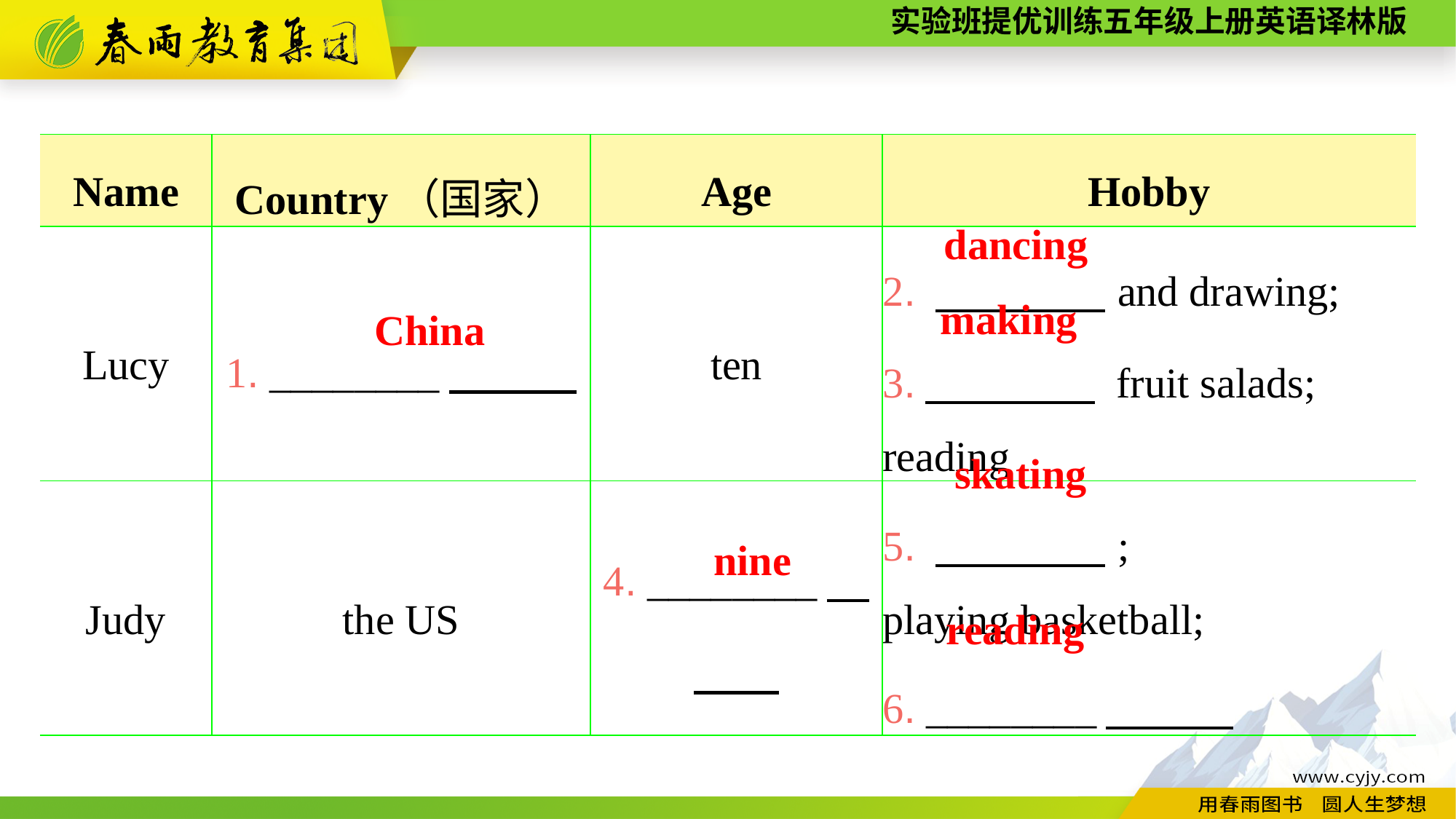

| Name | Country（国家） | Age | Hobby |
| --- | --- | --- | --- |
| Lucy | 1. \_\_\_\_\_\_\_\_ | ten | 2. 　　　　and drawing; 3.　　　　 fruit salads; reading |
| Judy | the US | 4. \_\_\_\_\_\_\_\_ | 5. 　　　　; playing basketball; 6. \_\_\_\_\_\_\_\_ |
dancing
making
China
skating
nine
reading